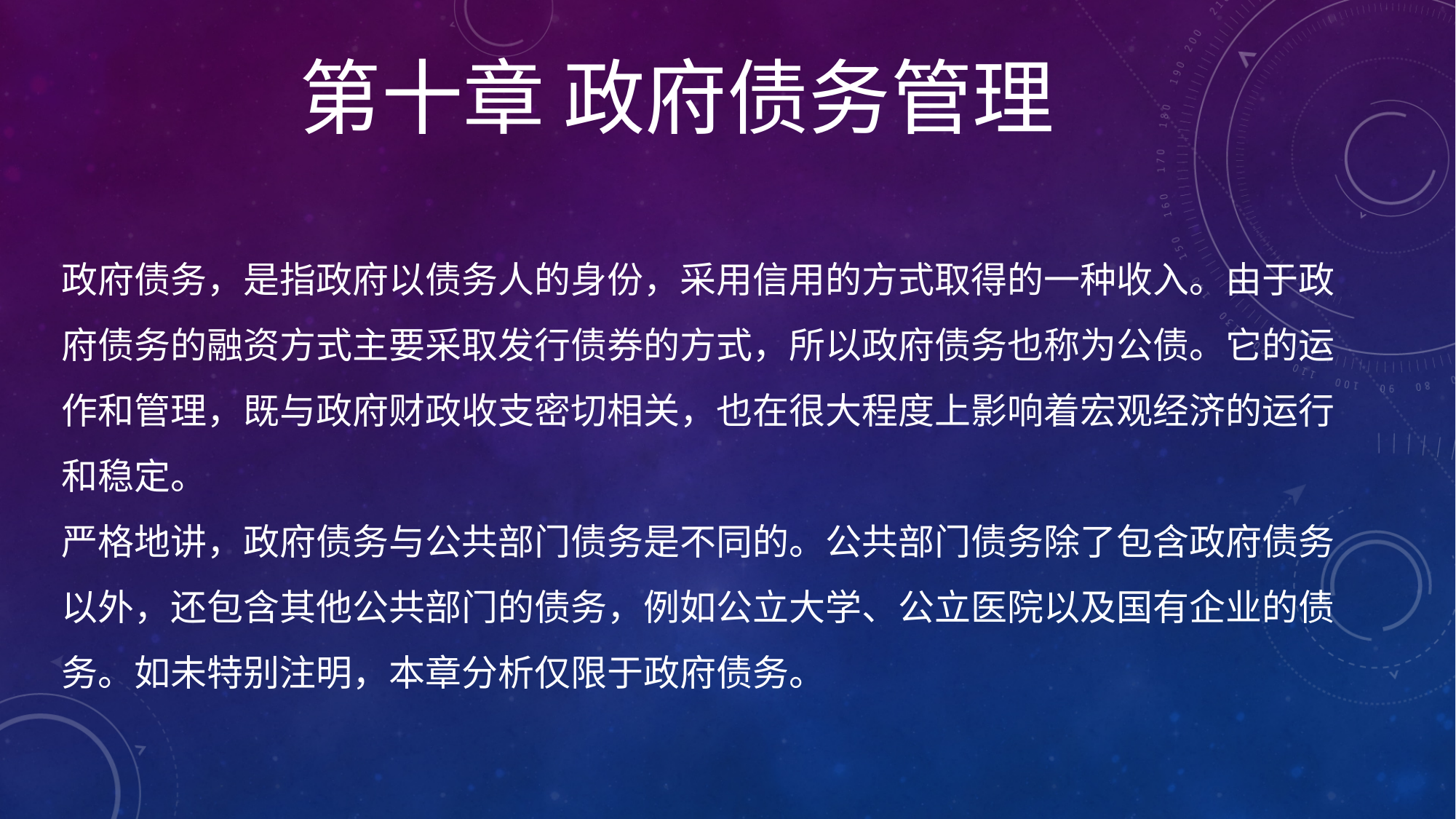

第十章 政府债务管理
# 政府债务，是指政府以债务人的身份，采用信用的方式取得的一种收入。由于政府债务的融资方式主要采取发行债券的方式，所以政府债务也称为公债。它的运作和管理，既与政府财政收支密切相关，也在很大程度上影响着宏观经济的运行和稳定。 严格地讲，政府债务与公共部门债务是不同的。公共部门债务除了包含政府债务以外，还包含其他公共部门的债务，例如公立大学、公立医院以及国有企业的债务。如未特别注明，本章分析仅限于政府债务。